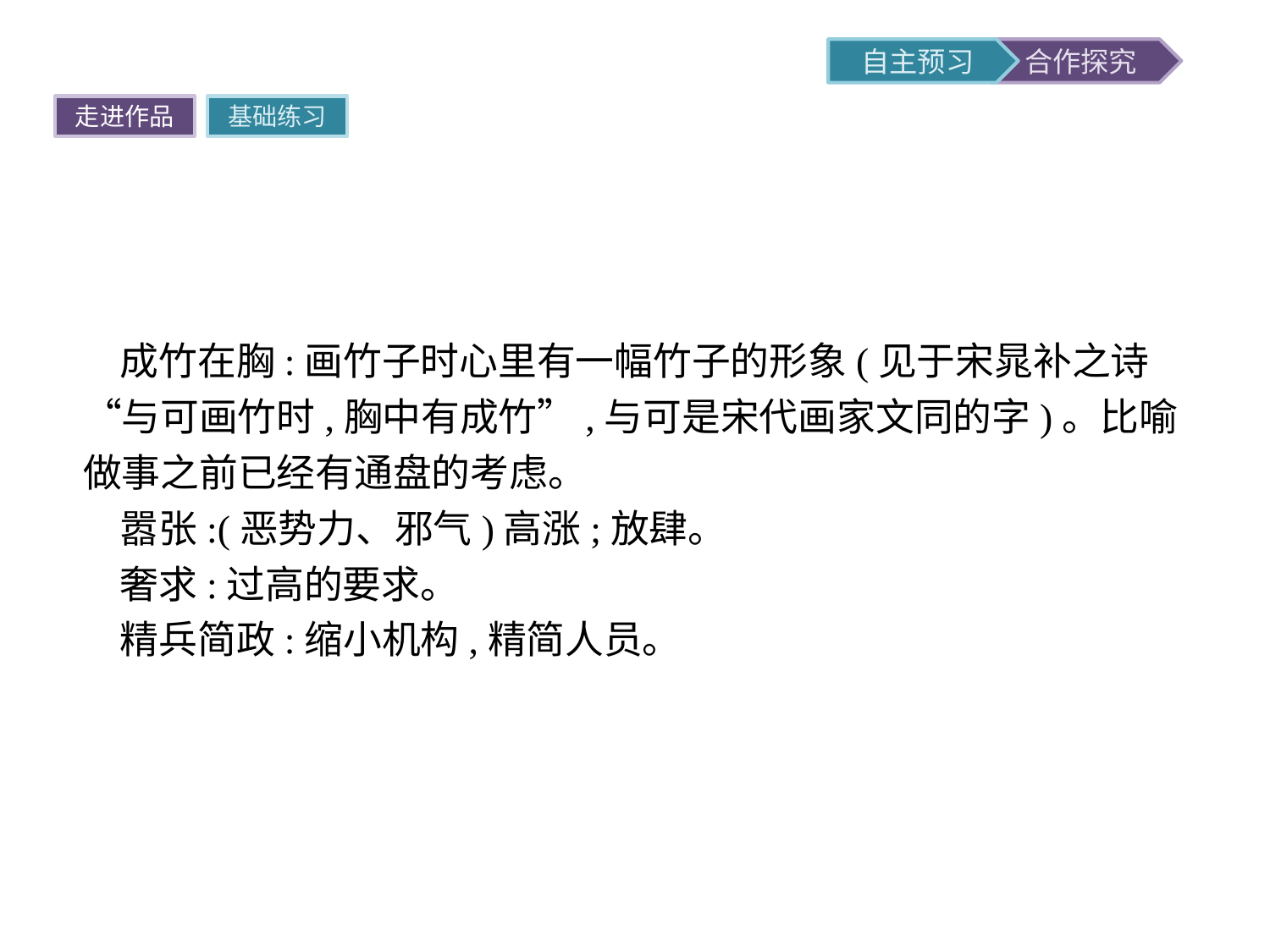

走进作品
基础练习
成竹在胸:画竹子时心里有一幅竹子的形象(见于宋晁补之诗“与可画竹时,胸中有成竹”,与可是宋代画家文同的字)。比喻做事之前已经有通盘的考虑。
嚣张:(恶势力、邪气)高涨;放肆。
奢求:过高的要求。
精兵简政:缩小机构,精简人员。